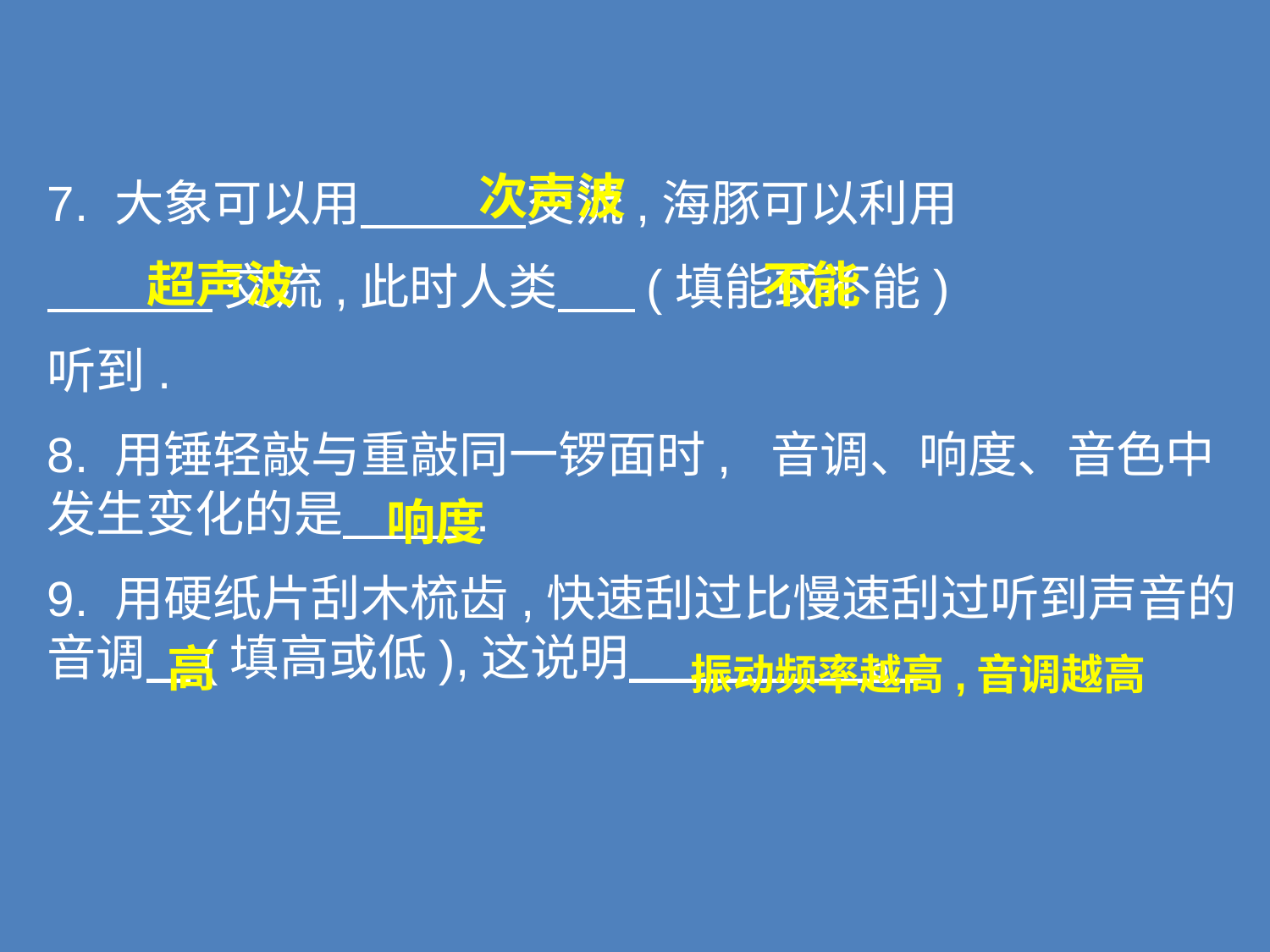

次声波
7. 大象可以用               交流,海豚可以利用
               交流,此时人类       (填能或不能)
听到.
8. 用锤轻敲与重敲同一锣面时,  音调、响度、音色中发生变化的是           .
9. 用硬纸片刮木梳齿,快速刮过比慢速刮过听到声音的音调    (填高或低),这说明                      。
超声波
不能
响度
高
振动频率越高,音调越高